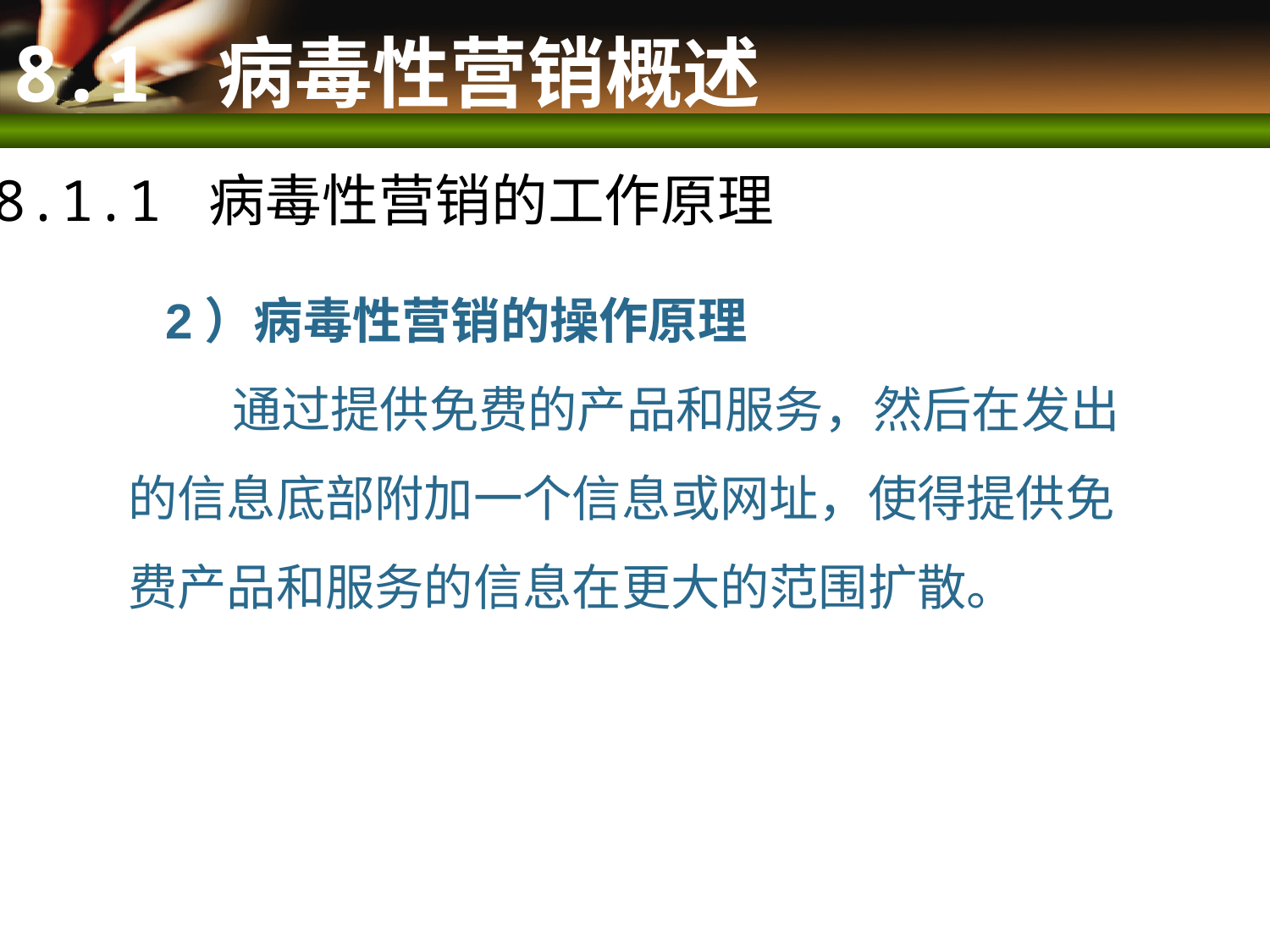

# 8.1 病毒性营销概述
8.1.1 病毒性营销的工作原理
2）病毒性营销的操作原理
     通过提供免费的产品和服务，然后在发出的信息底部附加一个信息或网址，使得提供免费产品和服务的信息在更大的范围扩散。